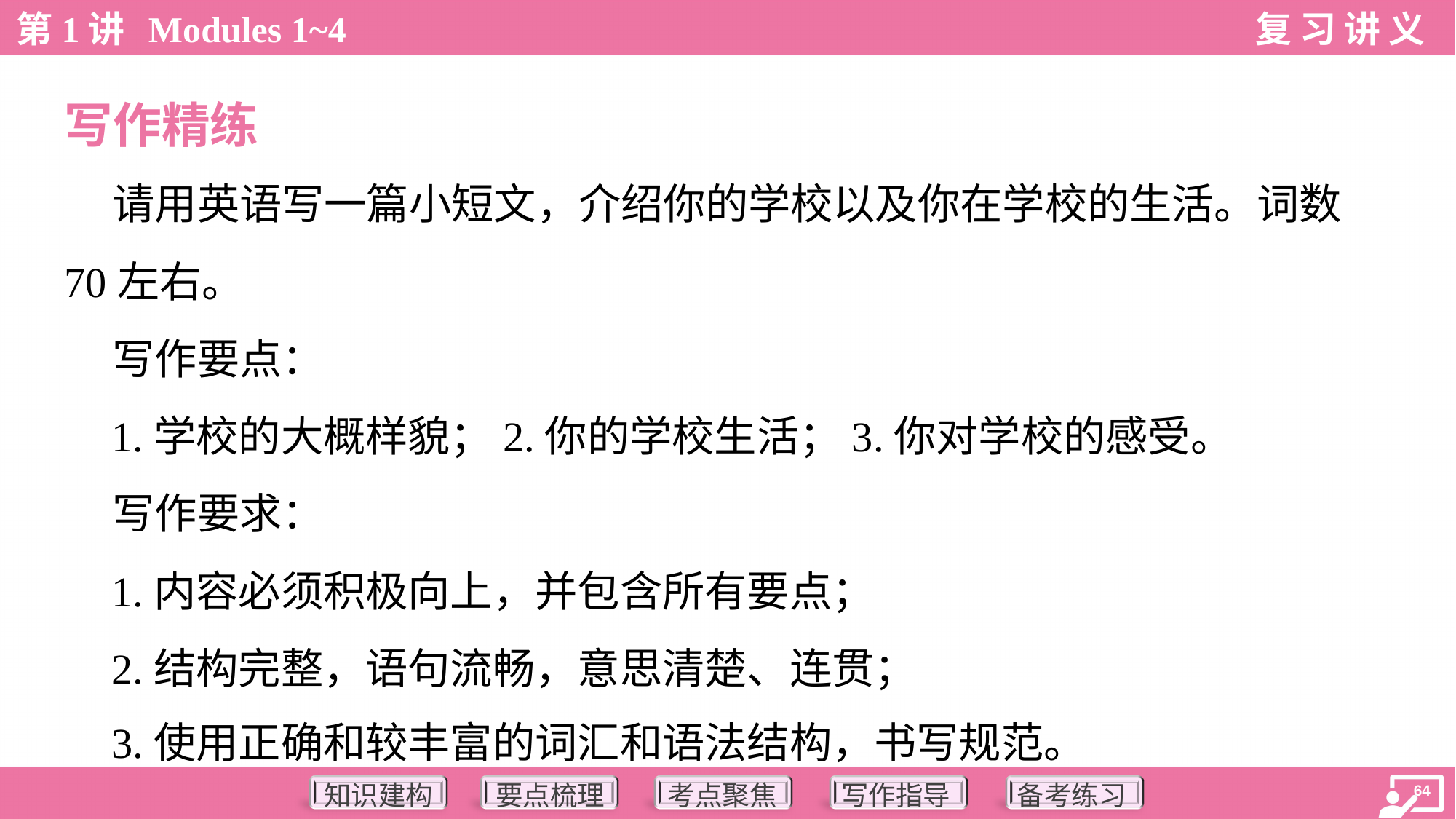

写作精练
    请用英语写一篇小短文，介绍你的学校以及你在学校的生活。词数
70左右。
    写作要点：
    1.学校的大概样貌；2.你的学校生活；3.你对学校的感受。
    写作要求：
    1.内容必须积极向上，并包含所有要点；
    2.结构完整，语句流畅，意思清楚、连贯；
    3.使用正确和较丰富的词汇和语法结构，书写规范。